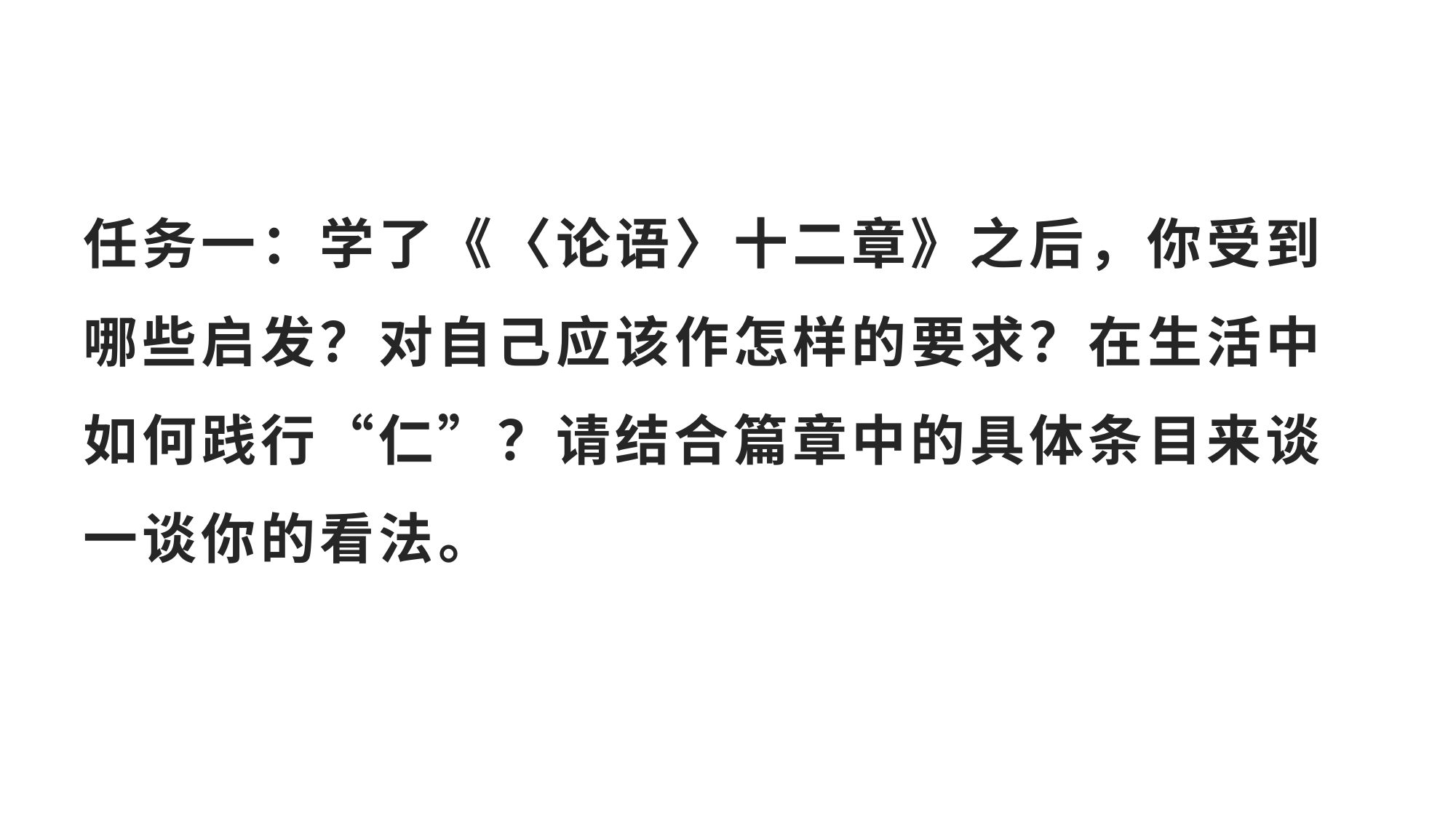

# 任务一：学了《〈论语〉十二章》之后，你受到哪些启发？对自己应该作怎样的要求？在生活中如何践行“仁”？请结合篇章中的具体条目来谈一谈你的看法。